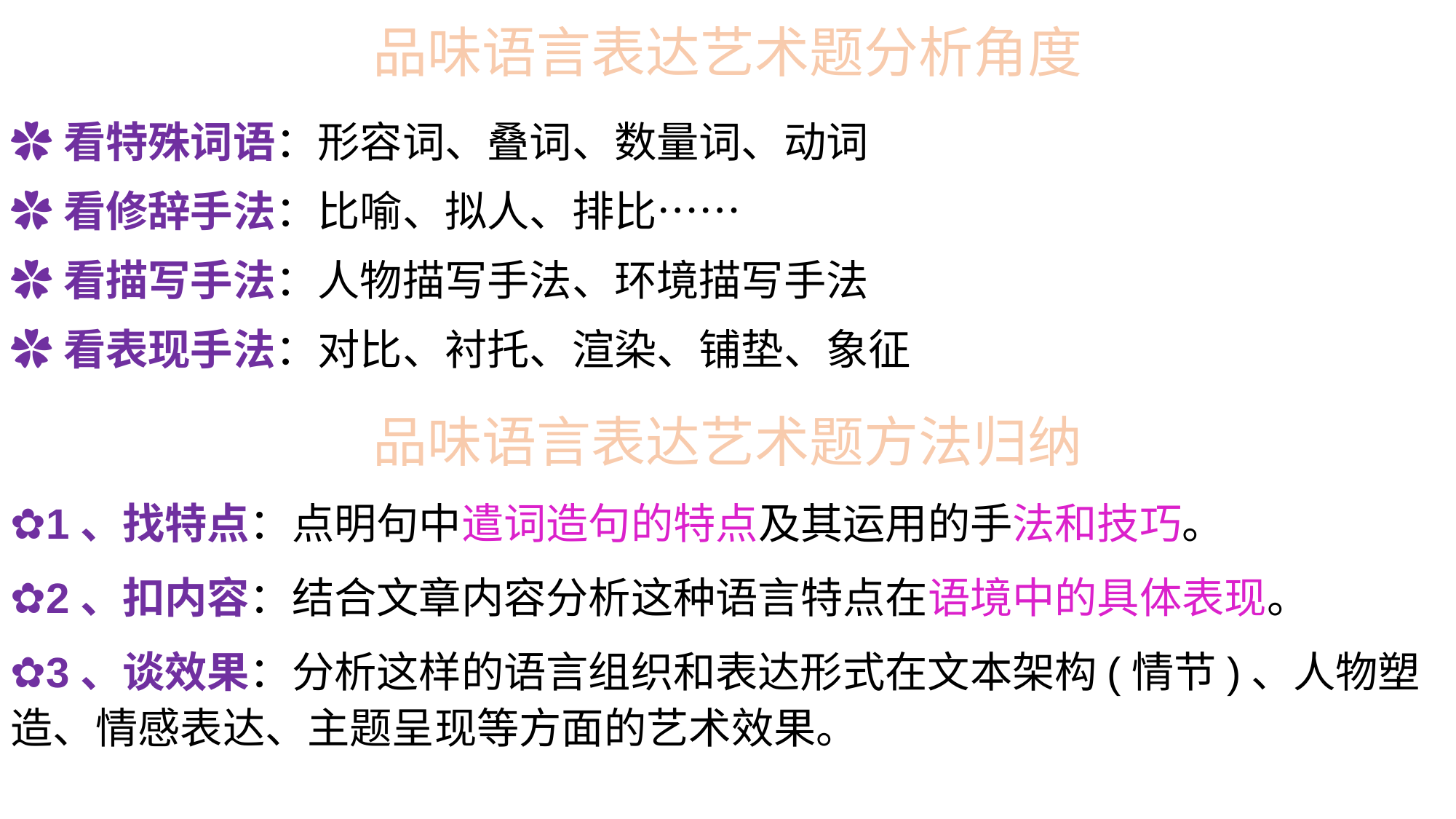

品味语言表达艺术题分析角度
✿看特殊词语：形容词、叠词、数量词、动词
✿看修辞手法：比喻、拟人、排比……
✿看描写手法：人物描写手法、环境描写手法
✿看表现手法：对比、衬托、渲染、铺垫、象征
品味语言表达艺术题方法归纳
✿1、找特点：点明句中遣词造句的特点及其运用的手法和技巧。
✿2、扣内容：结合文章内容分析这种语言特点在语境中的具体表现。
✿3、谈效果：分析这样的语言组织和表达形式在文本架构(情节)、人物塑造、情感表达、主题呈现等方面的艺术效果。